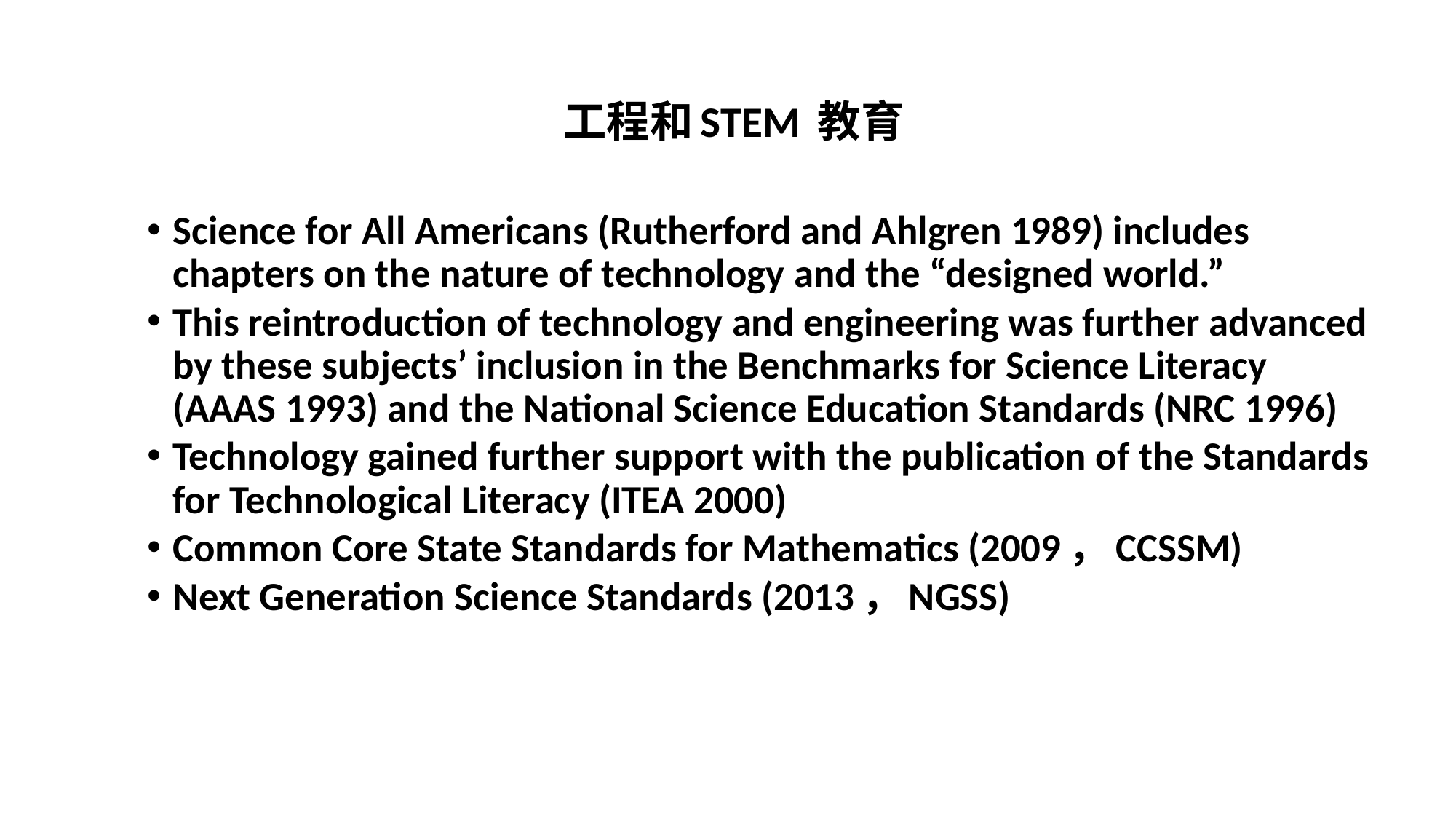

工程和STEM 教育

Science for All Americans (Rutherford and Ahlgren 1989) includes chapters on the nature of technology and the “designed world.”
This reintroduction of technology and engineering was further advanced by these subjects’ inclusion in the Benchmarks for Science Literacy (AAAS 1993) and the National Science Education Standards (NRC 1996)
Technology gained further support with the publication of the Standards for Technological Literacy (ITEA 2000)
Common Core State Standards for Mathematics (2009，CCSSM)
Next Generation Science Standards (2013，NGSS)